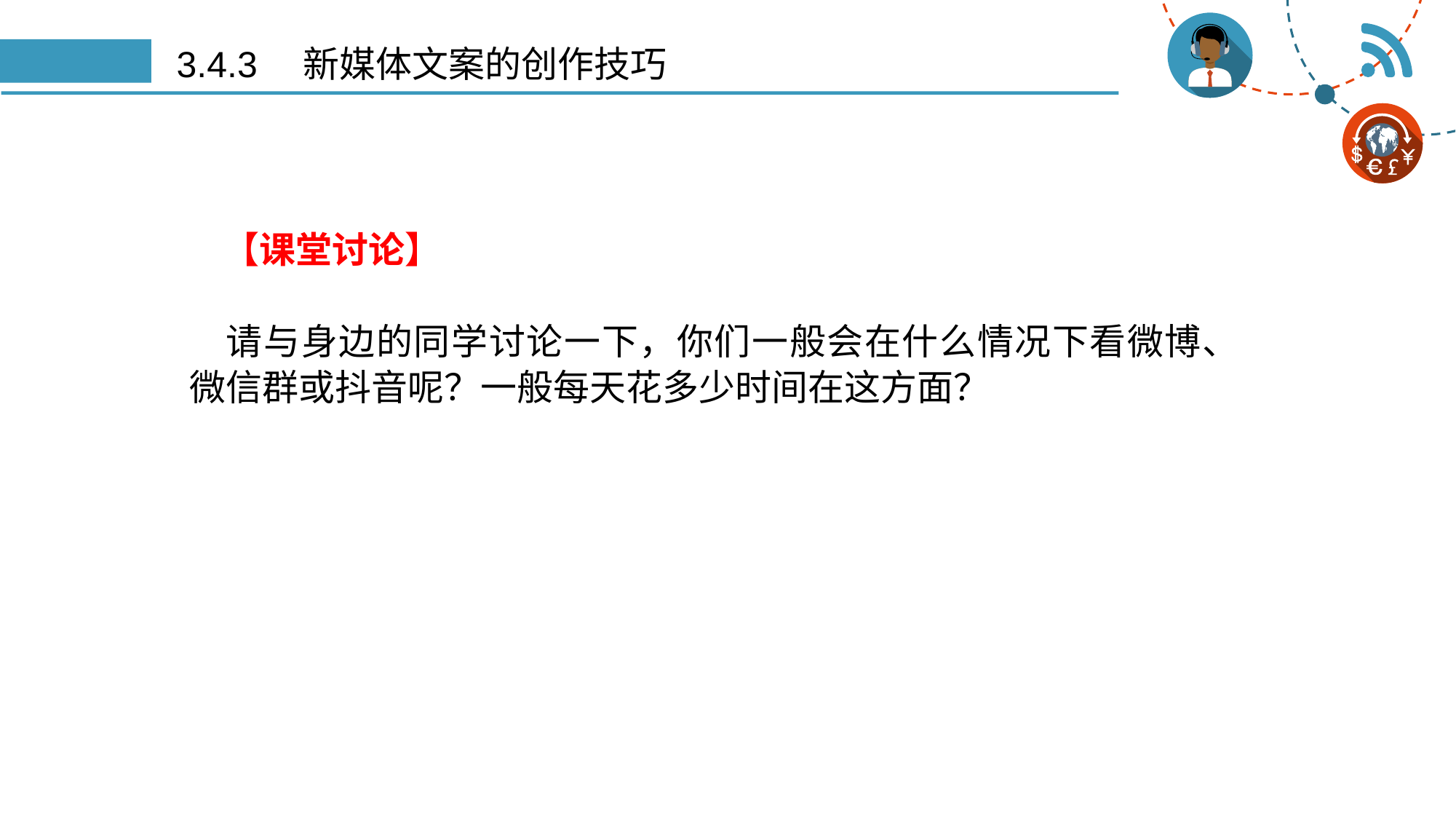

# 3.4.3　新媒体文案的创作技巧
 【课堂讨论】

请与身边的同学讨论一下，你们一般会在什么情况下看微博、微信群或抖音呢？一般每天花多少时间在这方面？